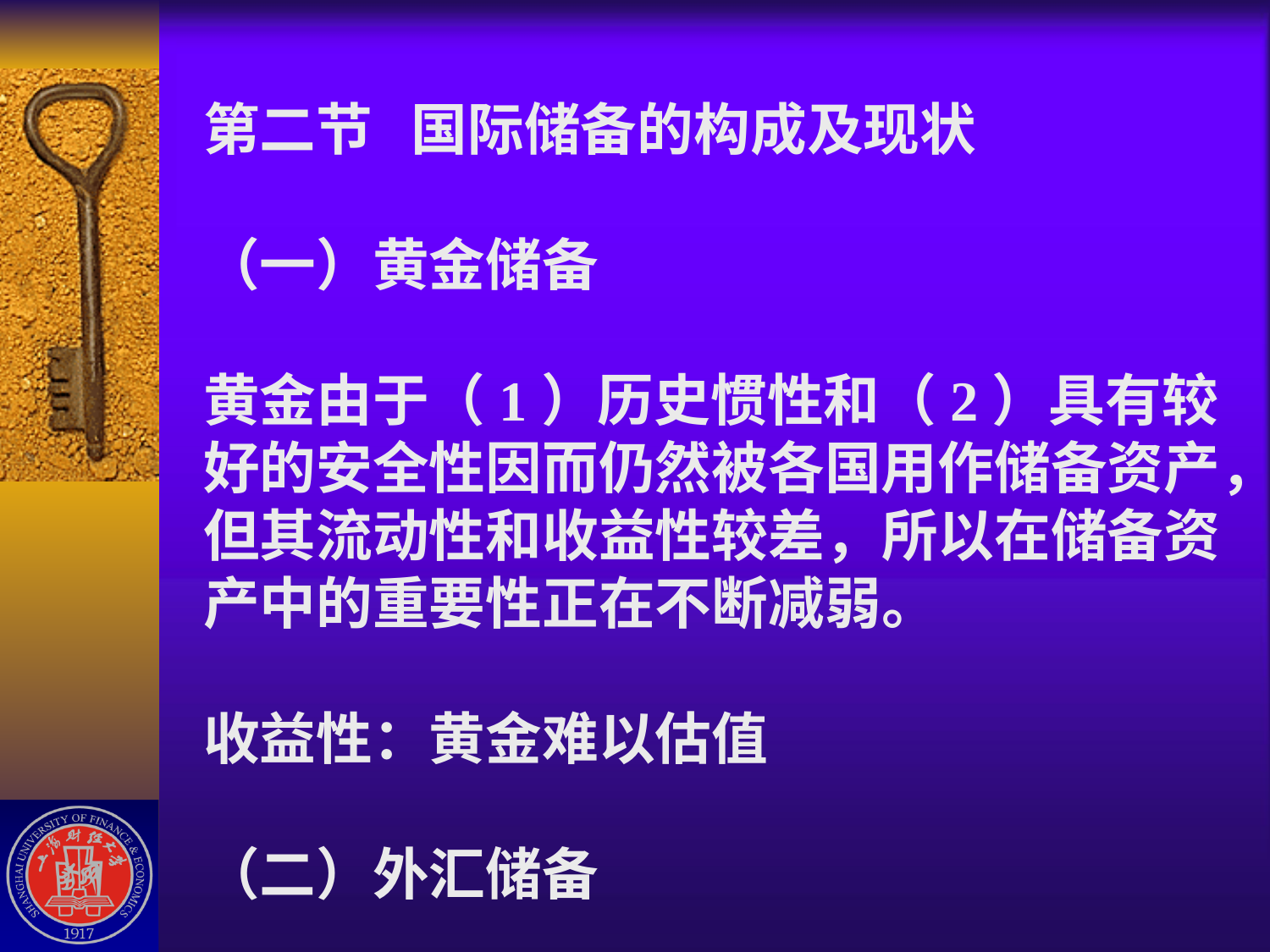

# 第二节   国际储备的构成及现状 （一）黄金储备 黄金由于（1）历史惯性和（2）具有较好的安全性因而仍然被各国用作储备资产，但其流动性和收益性较差，所以在储备资产中的重要性正在不断减弱。 收益性：黄金难以估值 （二）外汇储备